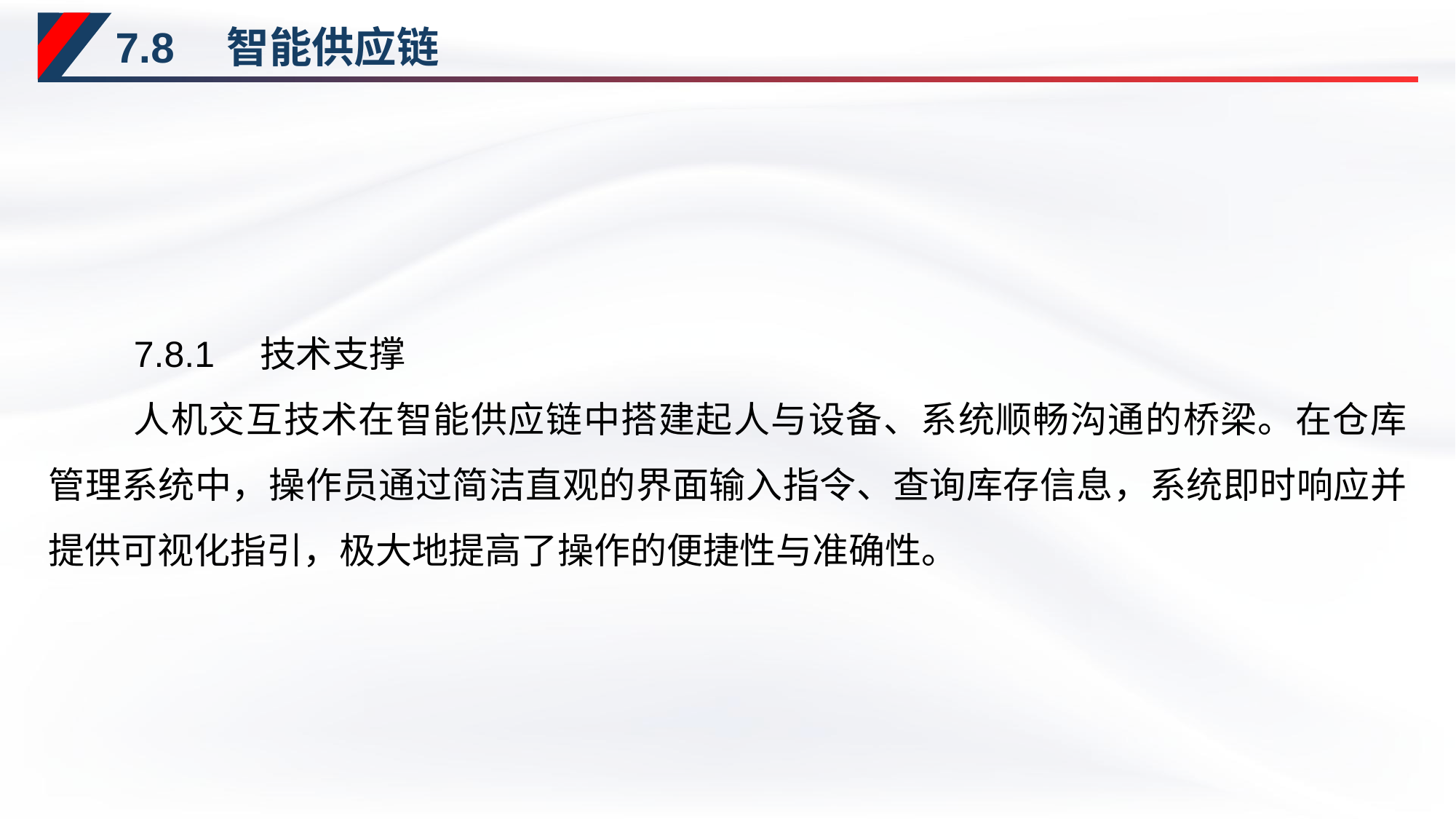

# 7.8　智能供应链
7.8.1　技术支撑
人机交互技术在智能供应链中搭建起人与设备、系统顺畅沟通的桥梁。在仓库管理系统中，操作员通过简洁直观的界面输入指令、查询库存信息，系统即时响应并提供可视化指引，极大地提高了操作的便捷性与准确性。